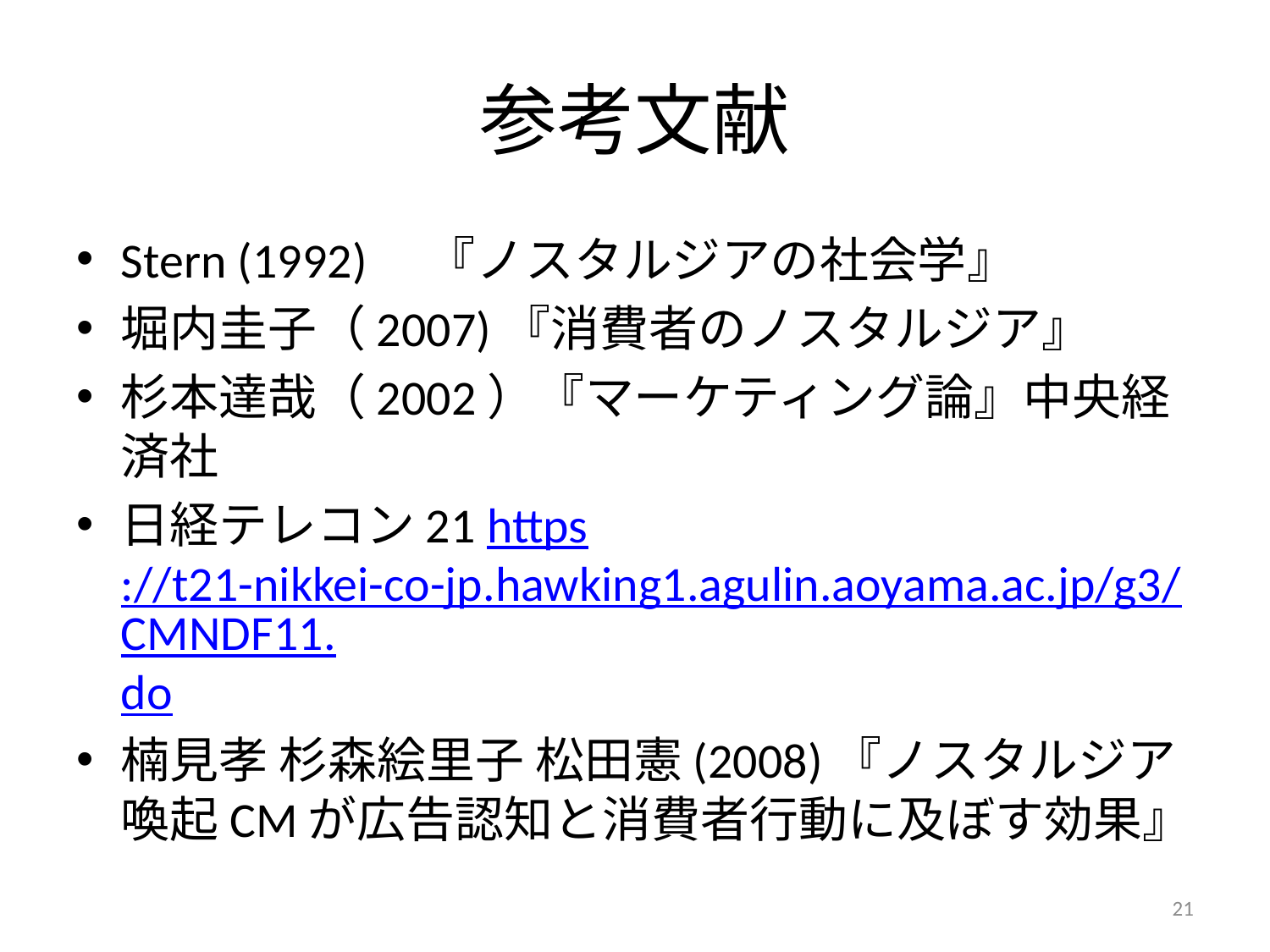

# 参考文献
Stern (1992)　『ノスタルジアの社会学』
堀内圭子（2007)『消費者のノスタルジア』
杉本達哉（2002）『マーケティング論』中央経済社
日経テレコン21 https://t21-nikkei-co-jp.hawking1.agulin.aoyama.ac.jp/g3/CMNDF11.do
楠見孝 杉森絵里子 松田憲(2008)『ノスタルジア喚起CMが広告認知と消費者行動に及ぼす効果』

21